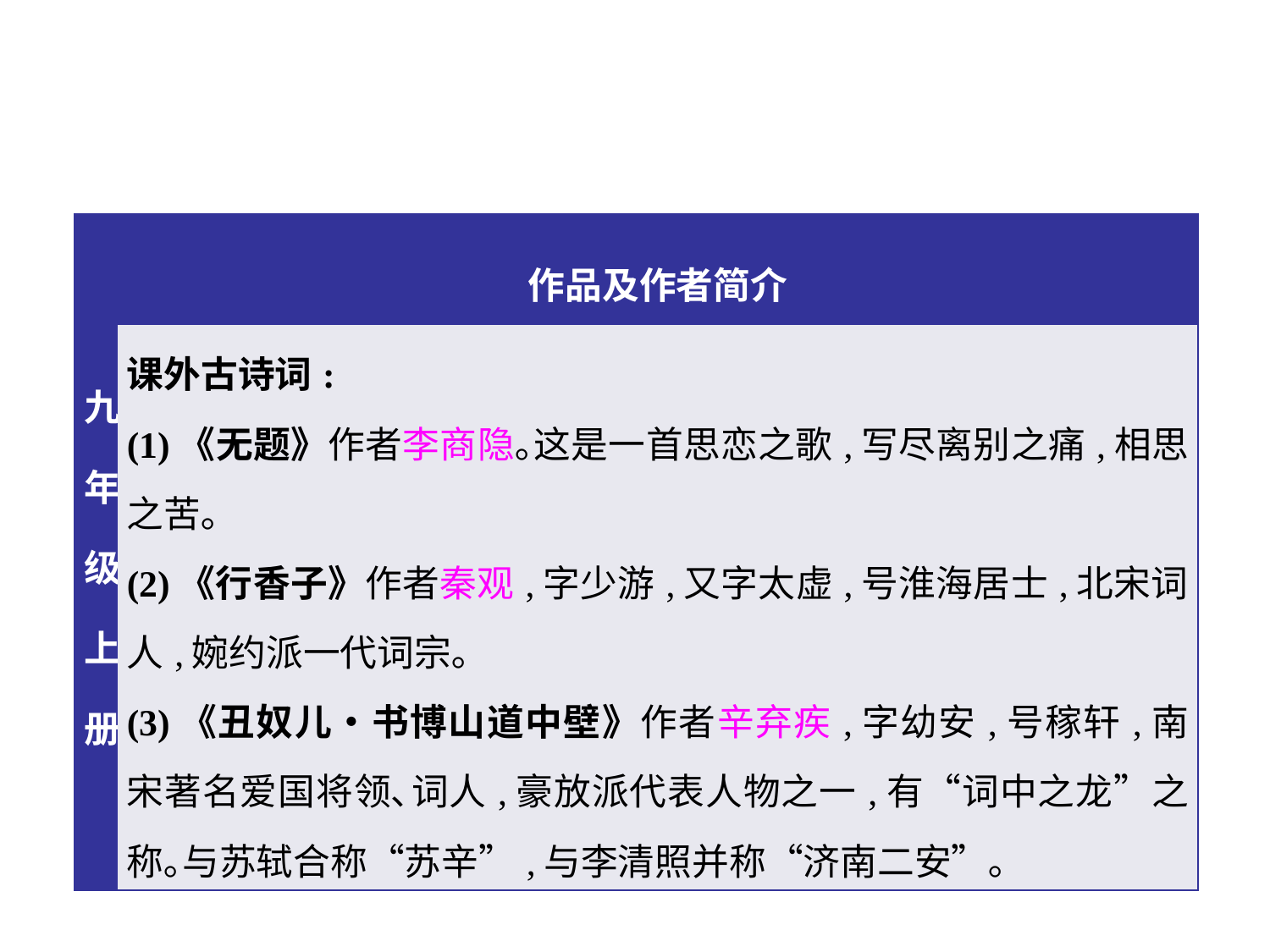

| 九年级上册 | 作品及作者简介 |
| --- | --- |
|  | 课外古诗词: (1)《无题》作者李商隐｡这是一首思恋之歌,写尽离别之痛,相思之苦｡ (2)《行香子》作者秦观,字少游,又字太虚,号淮海居士,北宋词人,婉约派一代词宗｡ (3)《丑奴儿•书博山道中壁》作者辛弃疾,字幼安,号稼轩,南宋著名爱国将领､词人,豪放派代表人物之一,有“词中之龙”之称｡与苏轼合称“苏辛”,与李清照并称“济南二安”｡ |